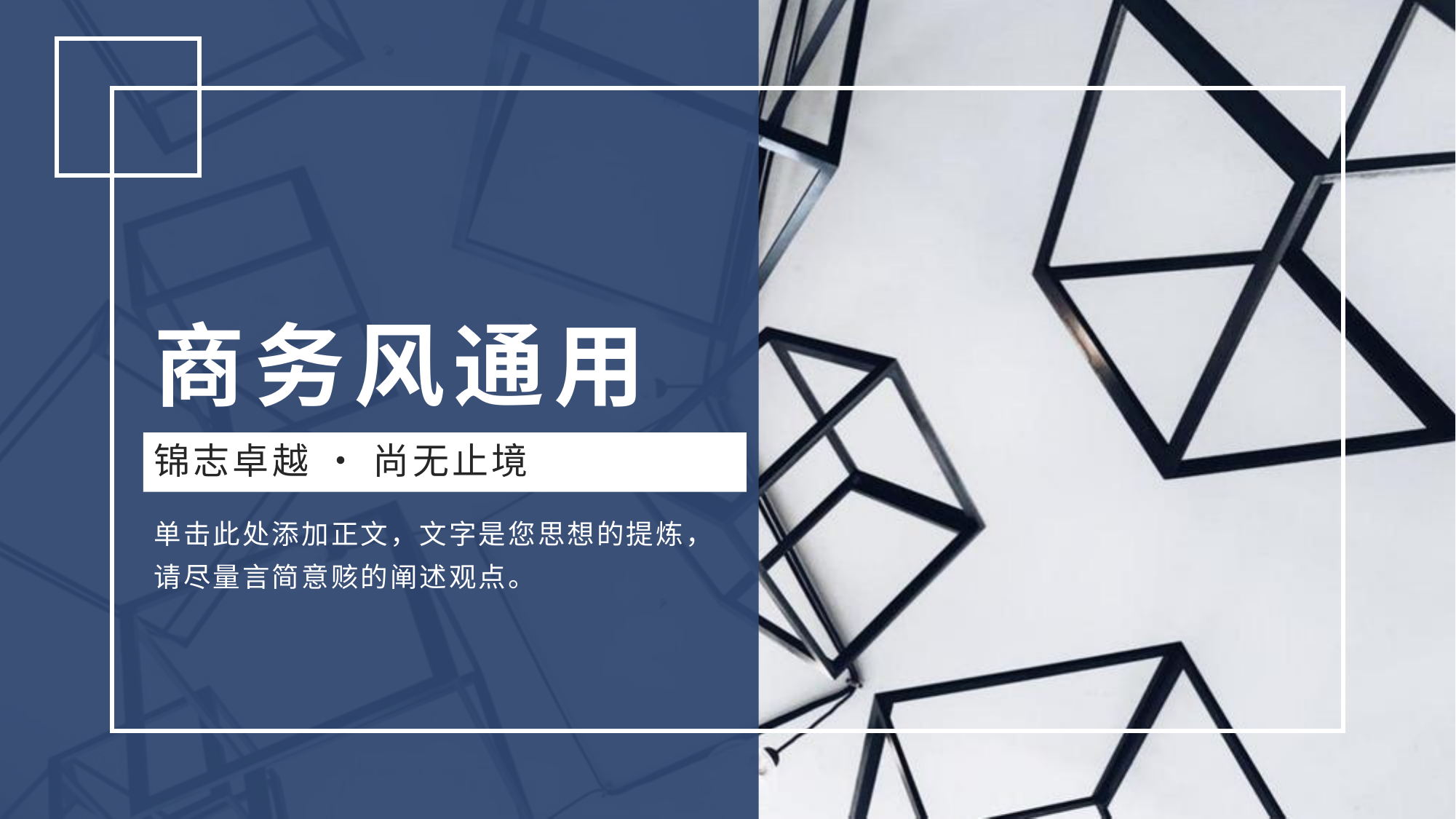

# 商务风通用
锦志卓越 • 尚无止境
单击此处添加正文，文字是您思想的提炼，请尽量言简意赅的阐述观点。